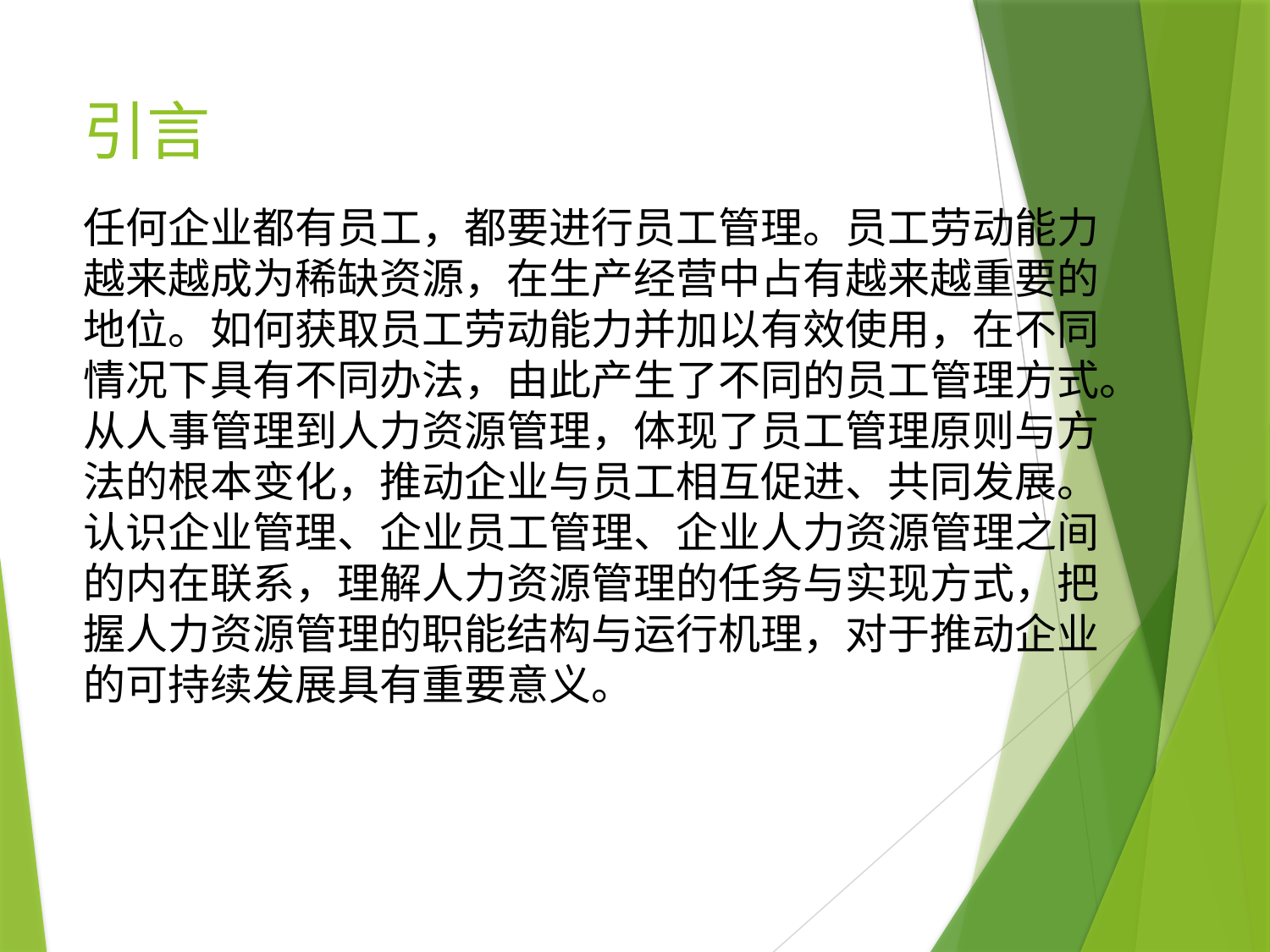

# 引言
任何企业都有员工，都要进行员工管理。员工劳动能力越来越成为稀缺资源，在生产经营中占有越来越重要的地位。如何获取员工劳动能力并加以有效使用，在不同情况下具有不同办法，由此产生了不同的员工管理方式。从人事管理到人力资源管理，体现了员工管理原则与方法的根本变化，推动企业与员工相互促进、共同发展。认识企业管理、企业员工管理、企业人力资源管理之间的内在联系，理解人力资源管理的任务与实现方式，把握人力资源管理的职能结构与运行机理，对于推动企业的可持续发展具有重要意义。